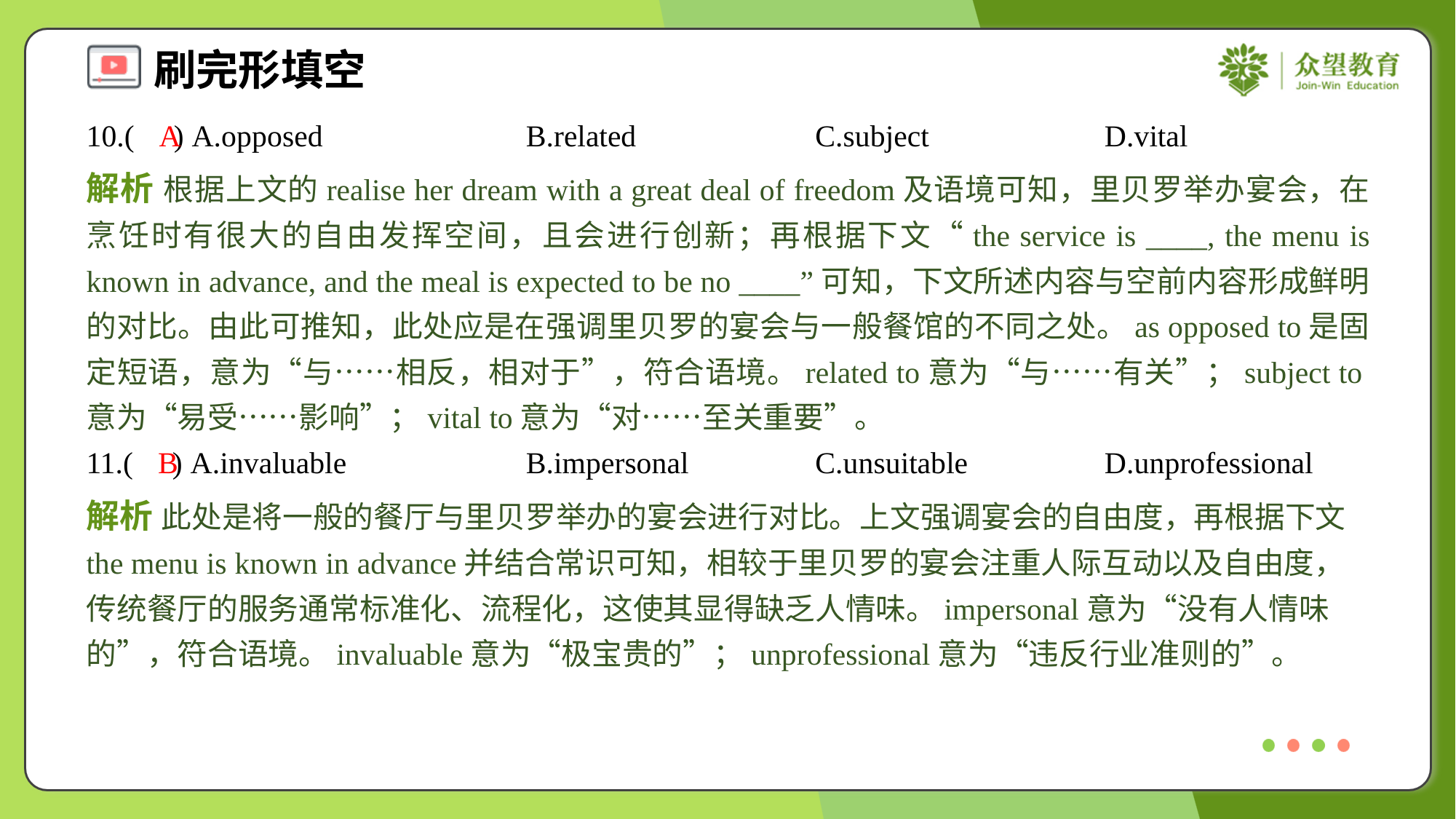

10.(     ) A.opposed	B.related	C.subject	D.vital
A
解析 根据上文的realise her dream with a great deal of freedom及语境可知，里贝罗举办宴会，在烹饪时有很大的自由发挥空间，且会进行创新；再根据下文“the service is ____, the menu is known in advance, and the meal is expected to be no ____”可知，下文所述内容与空前内容形成鲜明的对比。由此可推知，此处应是在强调里贝罗的宴会与一般餐馆的不同之处。as opposed to是固定短语，意为“与……相反，相对于”，符合语境。related to意为“与……有关”；subject to意为“易受……影响”；vital to意为“对……至关重要”。
11.(     ) A.invaluable	B.impersonal	C.unsuitable	D.unprofessional
B
解析 此处是将一般的餐厅与里贝罗举办的宴会进行对比。上文强调宴会的自由度，再根据下文the menu is known in advance并结合常识可知，相较于里贝罗的宴会注重人际互动以及自由度，传统餐厅的服务通常标准化、流程化，这使其显得缺乏人情味。impersonal意为“没有人情味的”，符合语境。invaluable意为“极宝贵的”；unprofessional意为“违反行业准则的”。